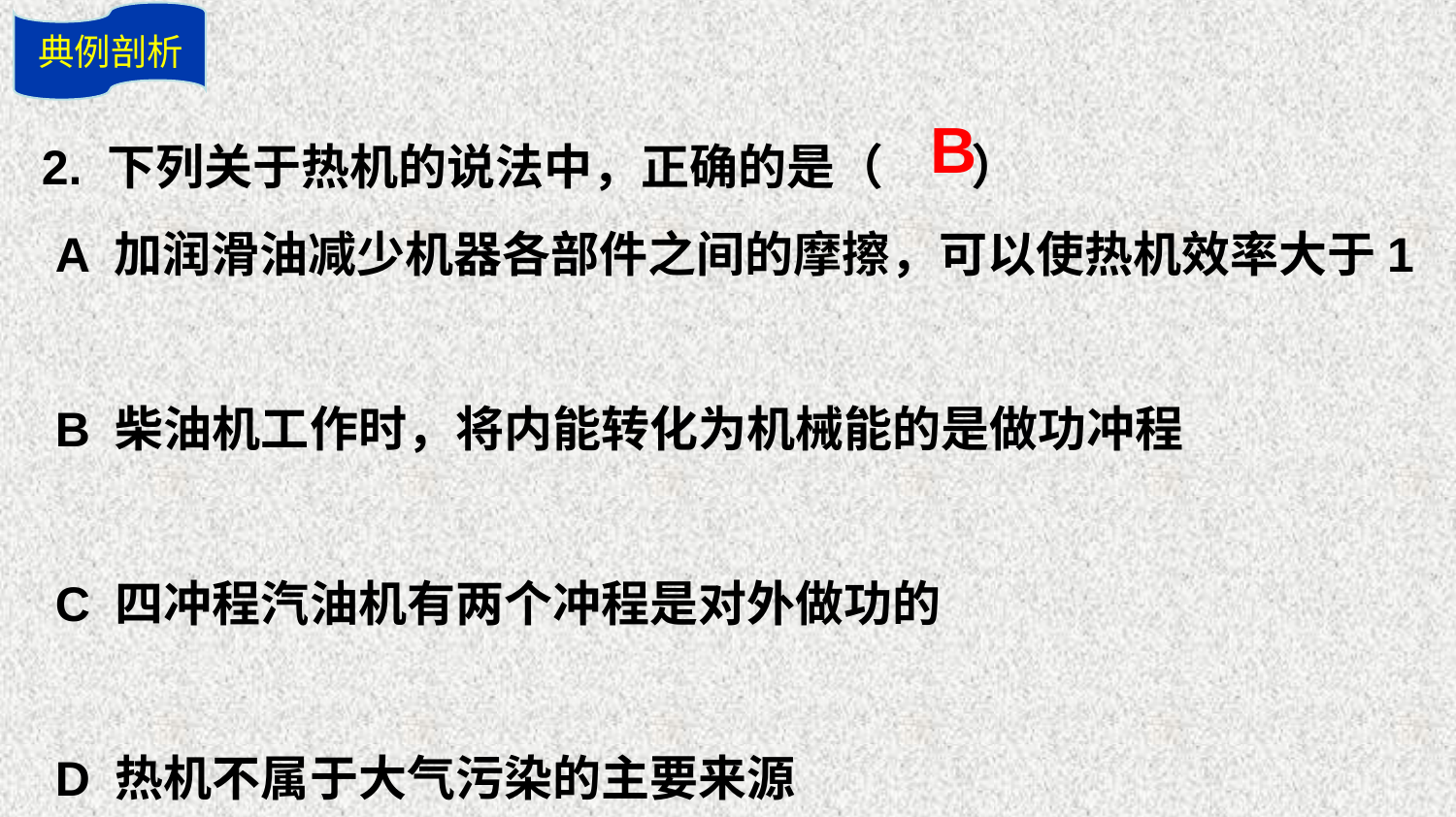

典例剖析
2. 下列关于热机的说法中，正确的是（        ）
 A 加润滑油减少机器各部件之间的摩擦，可以使热机效率大于1

 B 柴油机工作时，将内能转化为机械能的是做功冲程

 C 四冲程汽油机有两个冲程是对外做功的

 D 热机不属于大气污染的主要来源
B